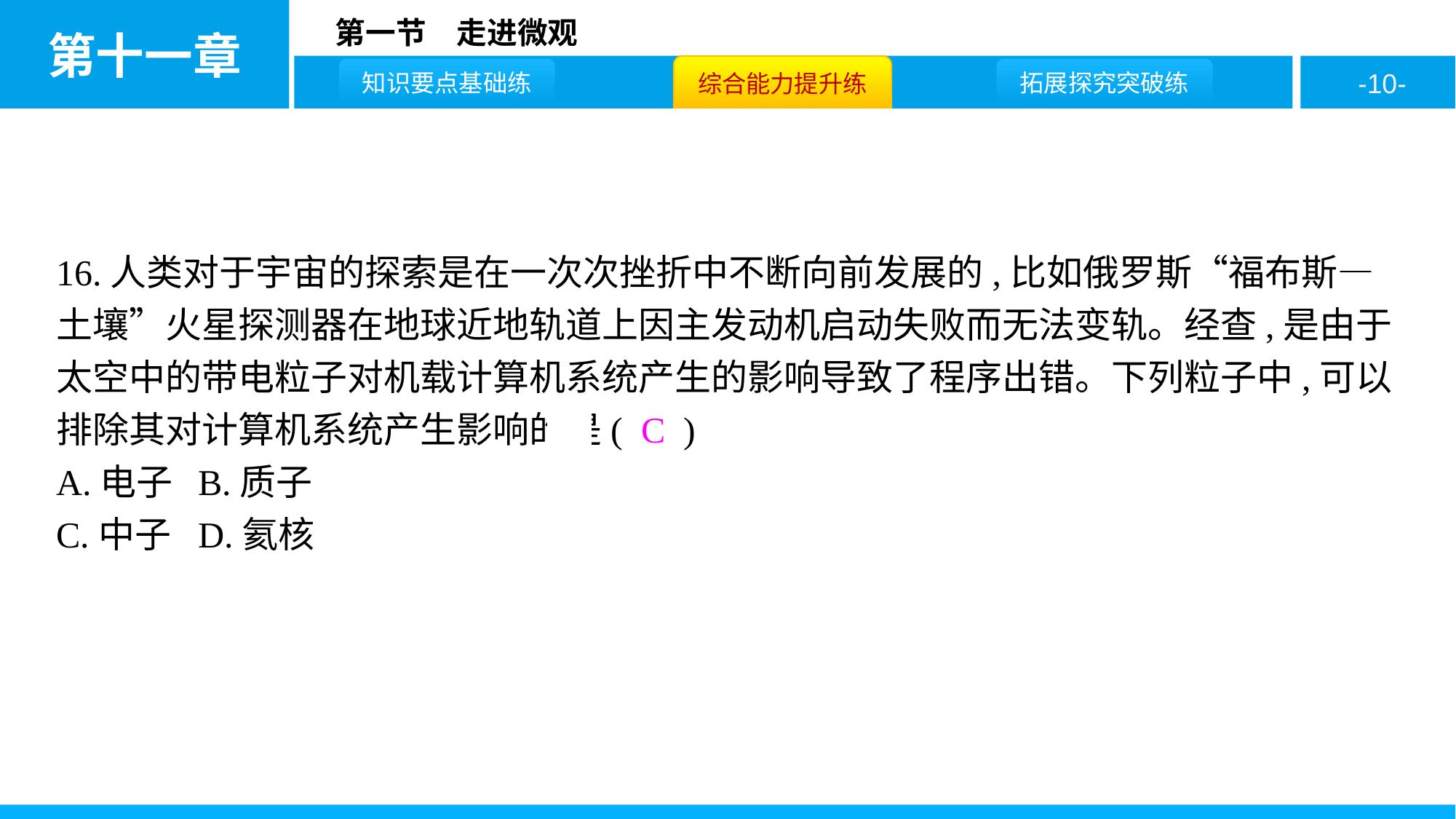

16.人类对于宇宙的探索是在一次次挫折中不断向前发展的,比如俄罗斯“福布斯—土壤”火星探测器在地球近地轨道上因主发动机启动失败而无法变轨。经查,是由于太空中的带电粒子对机载计算机系统产生的影响导致了程序出错。下列粒子中,可以排除其对计算机系统产生影响的是(  C  )
A.电子	B.质子
C.中子	D.氦核